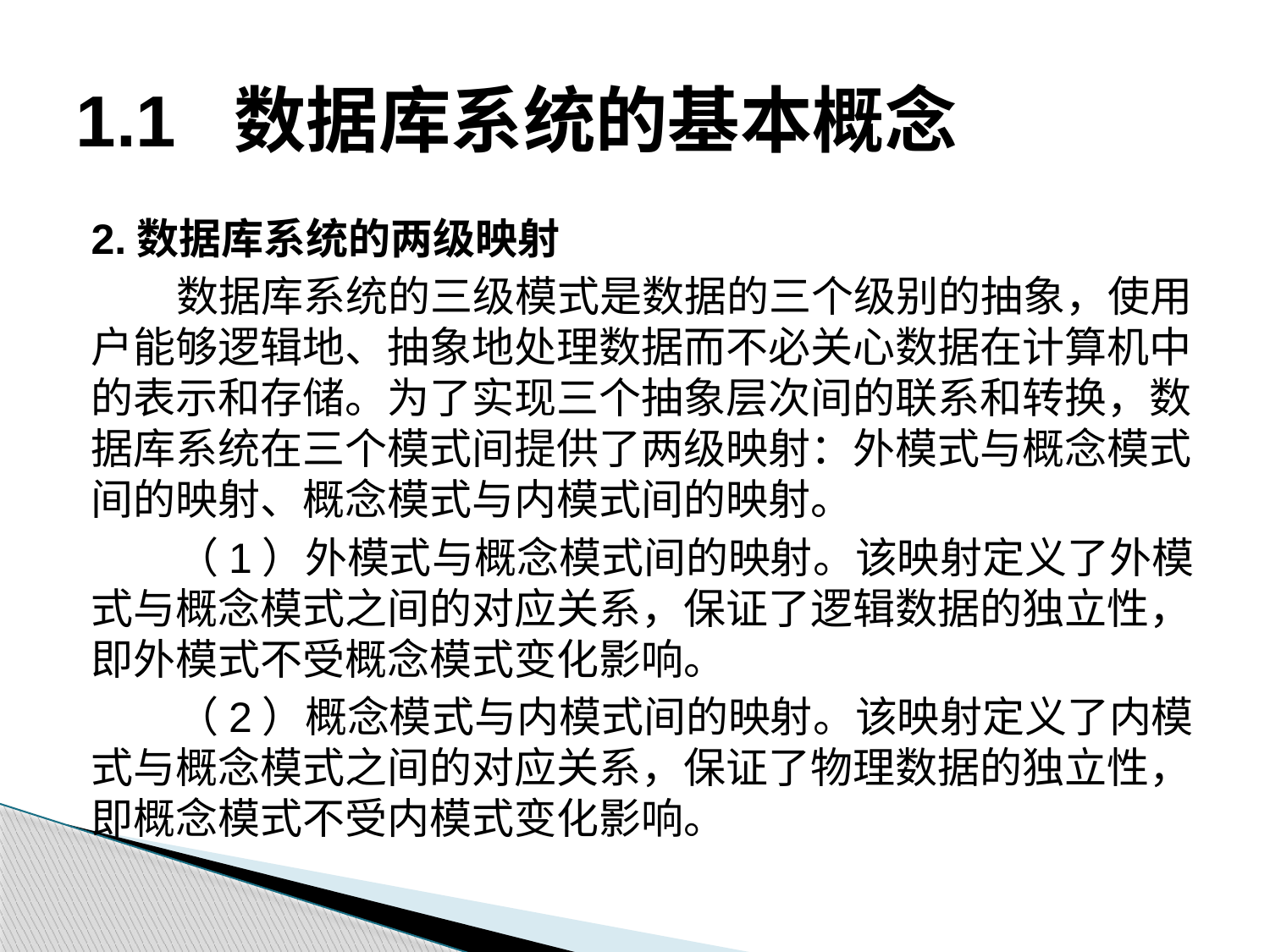

# 1.1  数据库系统的基本概念
2.数据库系统的两级映射
数据库系统的三级模式是数据的三个级别的抽象，使用户能够逻辑地、抽象地处理数据而不必关心数据在计算机中的表示和存储。为了实现三个抽象层次间的联系和转换，数据库系统在三个模式间提供了两级映射：外模式与概念模式间的映射、概念模式与内模式间的映射。
（1）外模式与概念模式间的映射。该映射定义了外模式与概念模式之间的对应关系，保证了逻辑数据的独立性，即外模式不受概念模式变化影响。
（2）概念模式与内模式间的映射。该映射定义了内模式与概念模式之间的对应关系，保证了物理数据的独立性，即概念模式不受内模式变化影响。